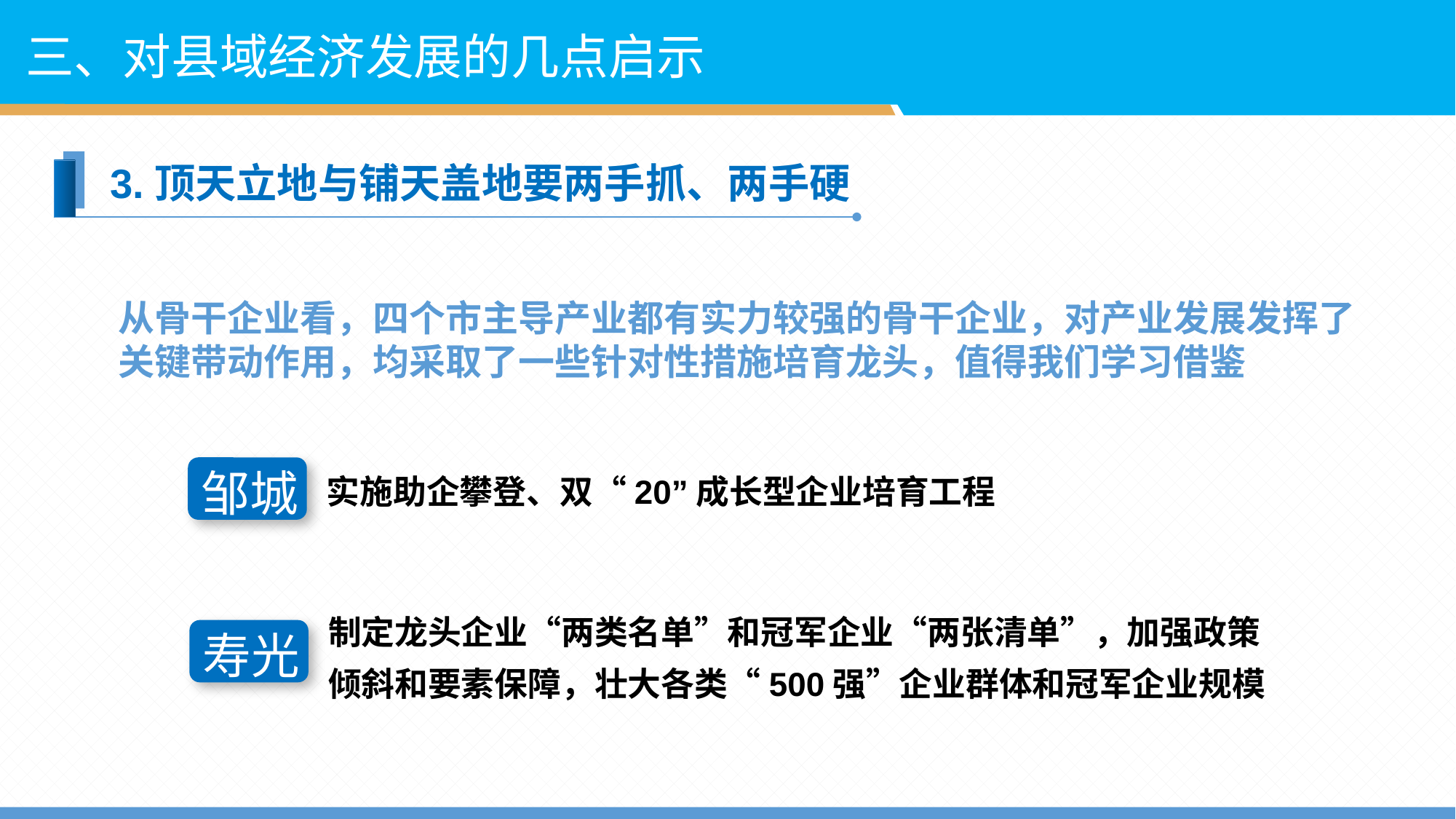

三、对县域经济发展的几点启示

3.顶天立地与铺天盖地要两手抓、两手硬

从骨干企业看，四个市主导产业都有实力较强的骨干企业，对产业发展发挥了关键带动作用，均采取了一些针对性措施培育龙头，值得我们学习借鉴
实施助企攀登、双“20”成长型企业培育工程

邹城
制定龙头企业“两类名单”和冠军企业“两张清单”，加强政策倾斜和要素保障，壮大各类“500强”企业群体和冠军企业规模

寿光